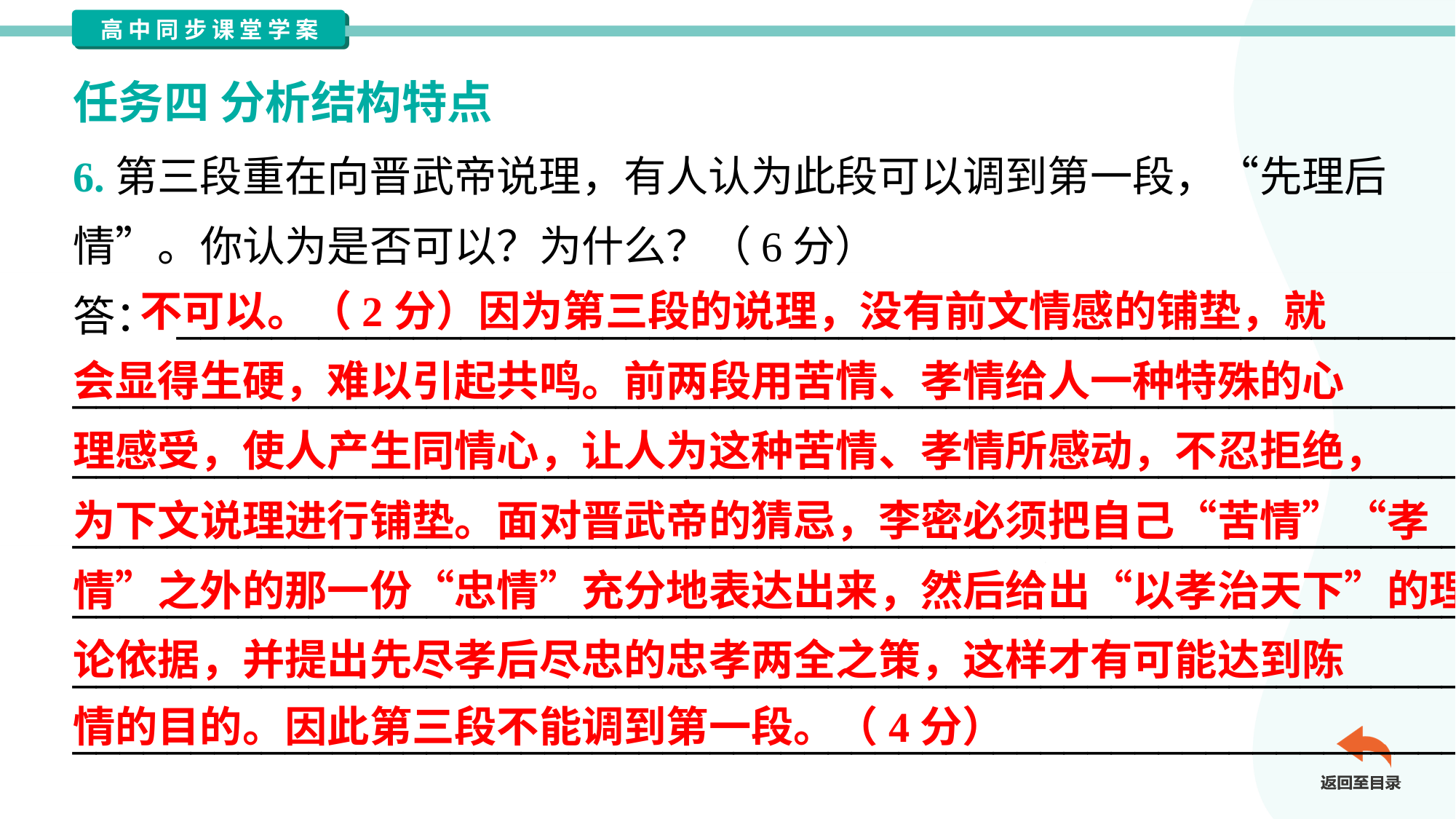

任务四 分析结构特点
6.第三段重在向晋武帝说理，有人认为此段可以调到第一段，“先理后
情”。你认为是否可以？为什么？（6分）
答： ________________________________________________________
_____________________________________________________________
_____________________________________________________________
_____________________________________________________________
_____________________________________________________________
_____________________________________________________________
_____________________________________________________________
      不可以。（2分）因为第三段的说理，没有前文情感的铺垫，就
会显得生硬，难以引起共鸣。前两段用苦情、孝情给人一种特殊的心
理感受，使人产生同情心，让人为这种苦情、孝情所感动，不忍拒绝，
为下文说理进行铺垫。面对晋武帝的猜忌，李密必须把自己“苦情”“孝
情”之外的那一份“忠情”充分地表达出来，然后给出“以孝治天下”的理
论依据，并提出先尽孝后尽忠的忠孝两全之策，这样才有可能达到陈
情的目的。因此第三段不能调到第一段。（4分）